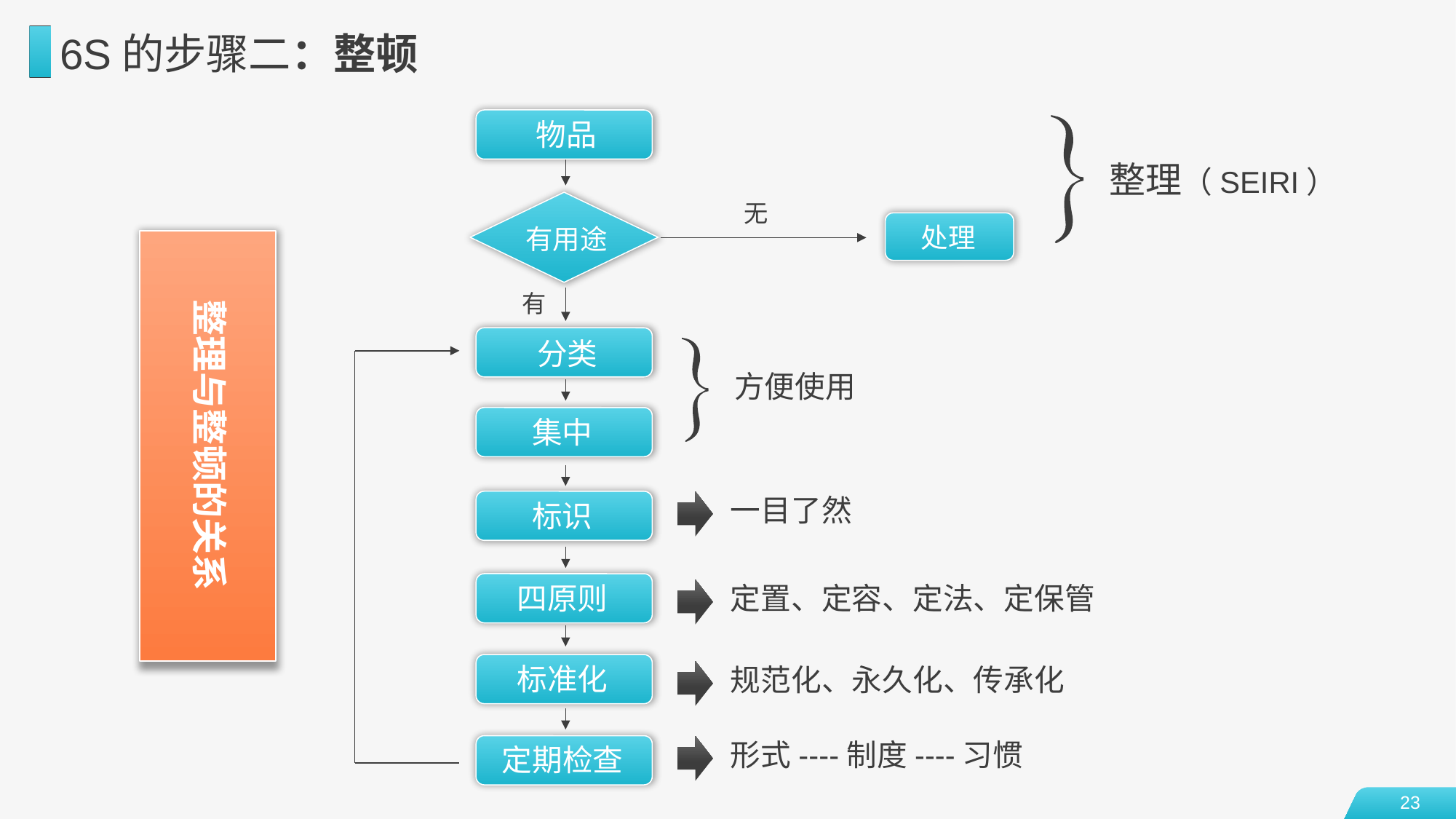

6S的步骤二：整顿

物品

整理（SEIRI）

有用途
无

处理

整理与整顿的关系
有

分类

方便使用

集中
一目了然

标识

四原则
定置、定容、定法、定保管

标准化
规范化、永久化、传承化

形式----制度----习惯

定期检查